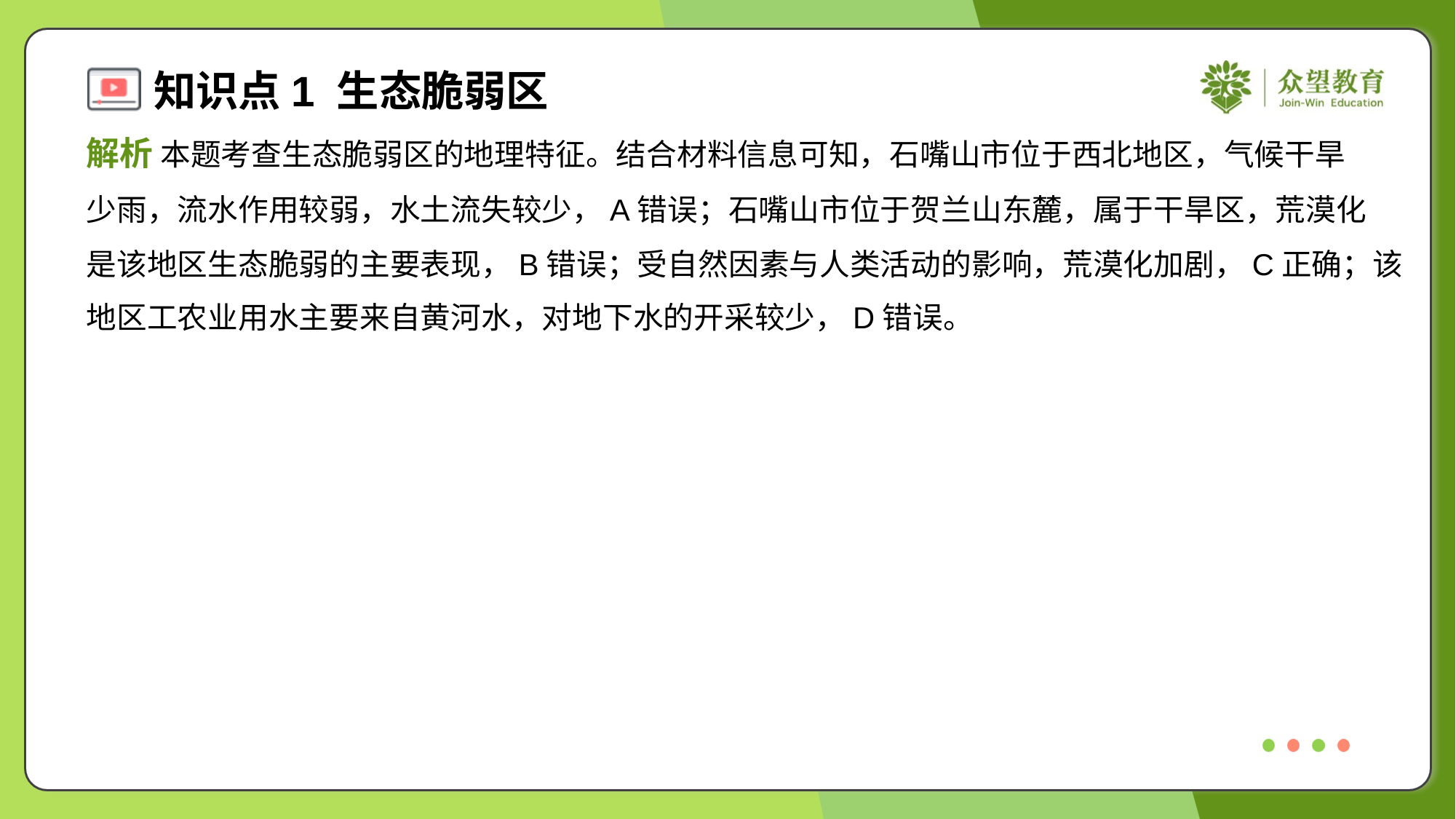

解析 本题考查生态脆弱区的地理特征。结合材料信息可知，石嘴山市位于西北地区，气候干旱
少雨，流水作用较弱，水土流失较少，A错误；石嘴山市位于贺兰山东麓，属于干旱区，荒漠化
是该地区生态脆弱的主要表现，B错误；受自然因素与人类活动的影响，荒漠化加剧，C正确；该
地区工农业用水主要来自黄河水，对地下水的开采较少，D错误。